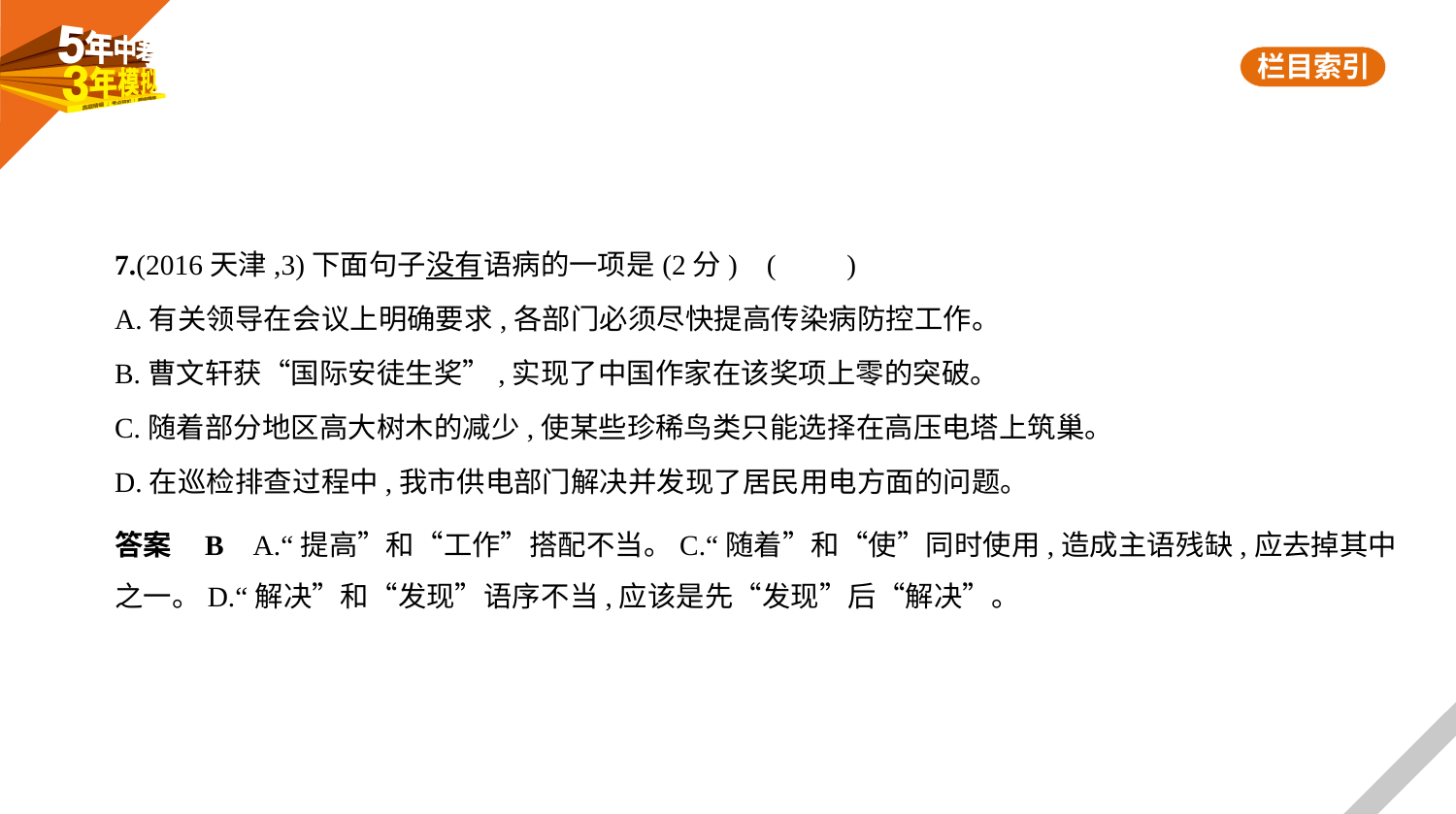

7.(2016天津,3)下面句子没有语病的一项是(2分) (　　)
A.有关领导在会议上明确要求,各部门必须尽快提高传染病防控工作。
B.曹文轩获“国际安徒生奖”,实现了中国作家在该奖项上零的突破。
C.随着部分地区高大树木的减少,使某些珍稀鸟类只能选择在高压电塔上筑巢。
D.在巡检排查过程中,我市供电部门解决并发现了居民用电方面的问题。
答案    B    A.“提高”和“工作”搭配不当。C.“随着”和“使”同时使用,造成主语残缺,应去掉其中
之一。D.“解决”和“发现”语序不当,应该是先“发现”后“解决”。